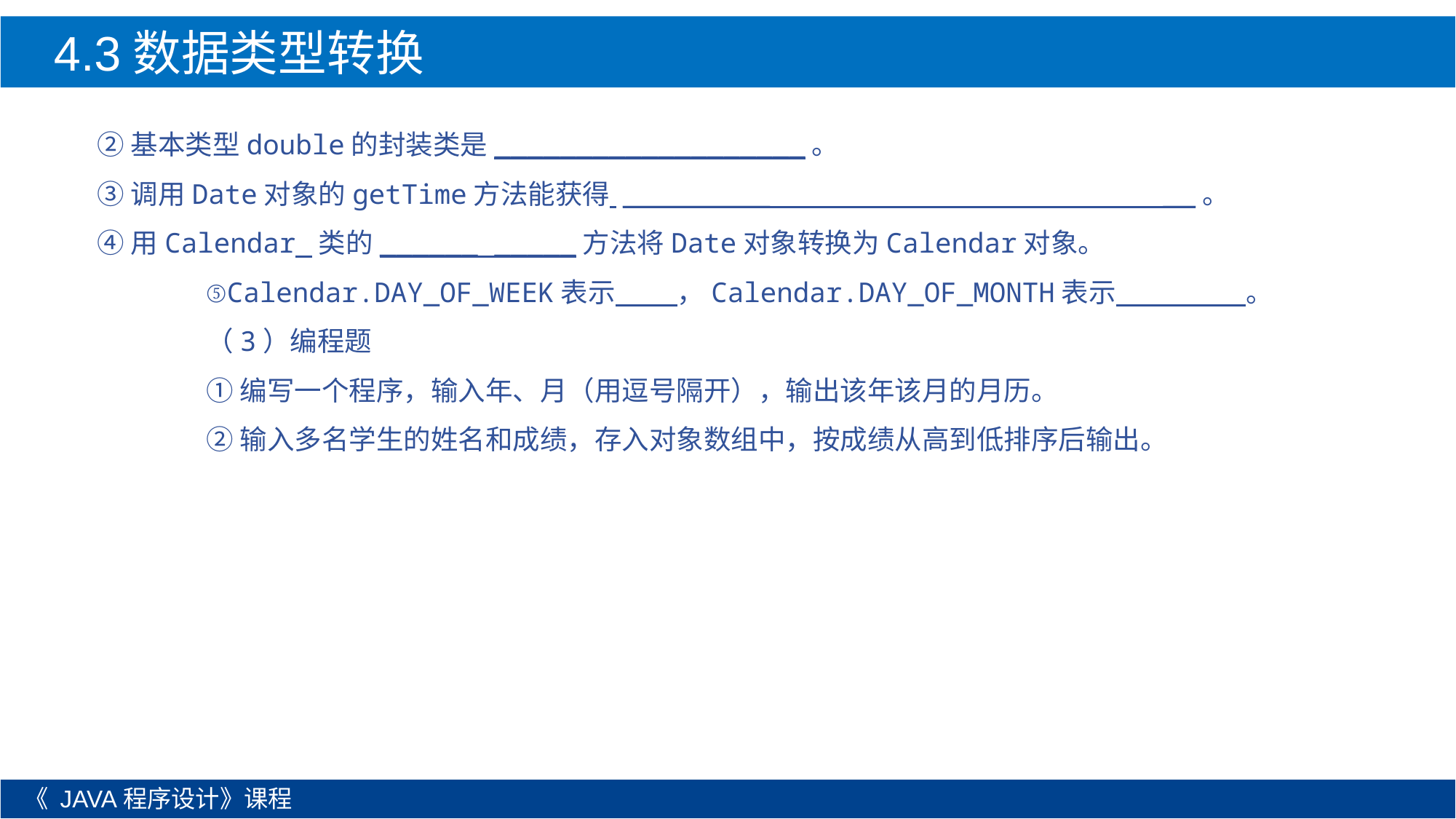

4.3数据类型转换
②基本类型double的封装类是___________________。
③调用Date对象的getTime方法能获得 _________                        __。
④用Calendar 类的______ _____方法将Date对象转换为Calendar对象。
	⑤Calendar.DAY_OF_WEEK表示          ，Calendar.DAY_OF_MONTH表示                     。
	（3）编程题
	①编写一个程序，输入年、月（用逗号隔开），输出该年该月的月历。
	②输入多名学生的姓名和成绩，存入对象数组中，按成绩从高到低排序后输出。
《 JAVA程序设计》课程